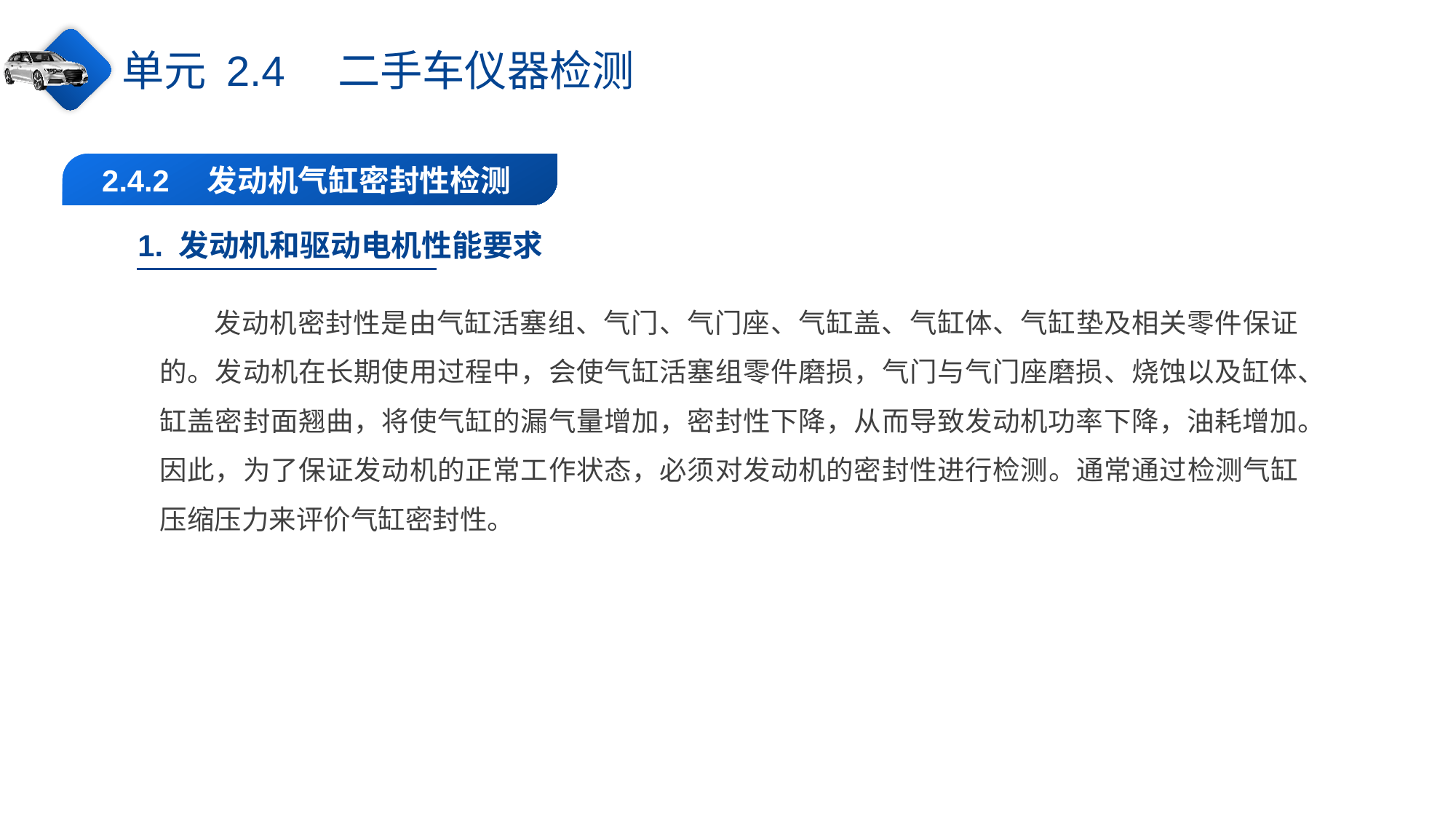

单元 2.4　二手车仪器检测
2.4.2　发动机气缸密封性检测
1. 发动机和驱动电机性能要求
发动机密封性是由气缸活塞组、气门、气门座、气缸盖、气缸体、气缸垫及相关零件保证的。发动机在长期使用过程中，会使气缸活塞组零件磨损，气门与气门座磨损、烧蚀以及缸体、缸盖密封面翘曲，将使气缸的漏气量增加，密封性下降，从而导致发动机功率下降，油耗增加。因此，为了保证发动机的正常工作状态，必须对发动机的密封性进行检测。通常通过检测气缸压缩压力来评价气缸密封性。